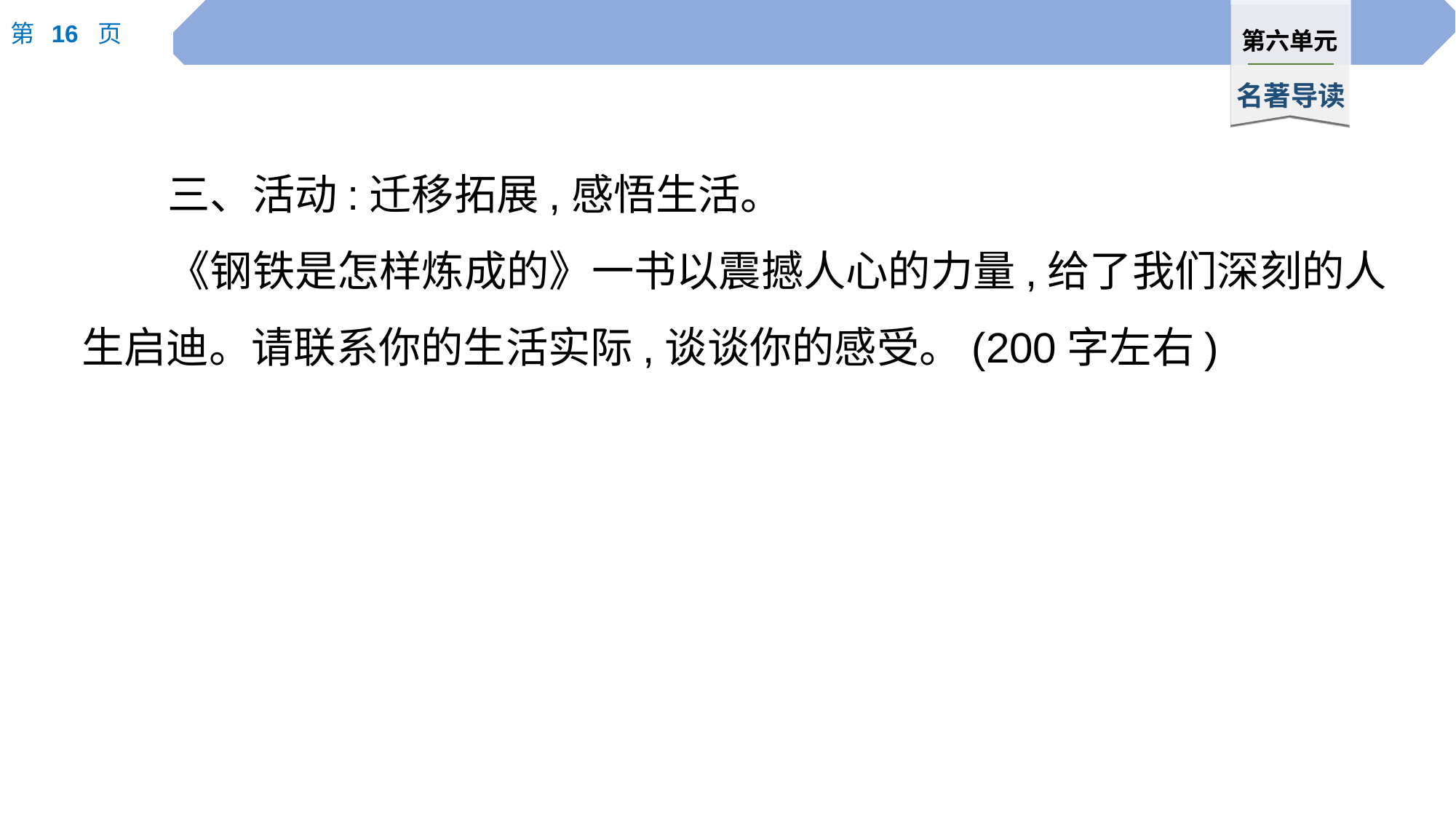

三、活动:迁移拓展,感悟生活。
《钢铁是怎样炼成的》一书以震撼人心的力量,给了我们深刻的人生启迪。请联系你的生活实际,谈谈你的感受。(200字左右)